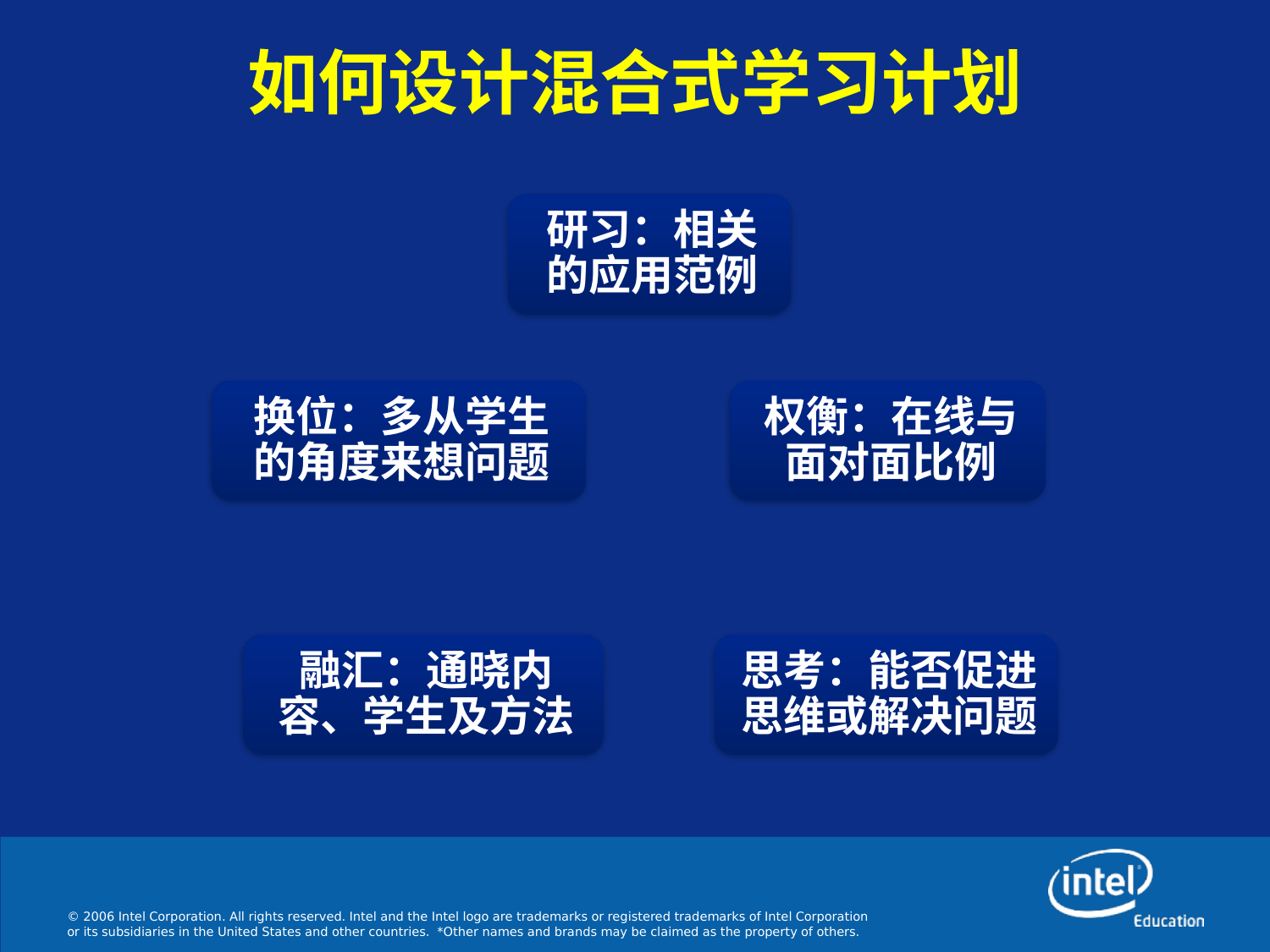

# 如何设计混合式学习计划
研习：相关的应用范例
权衡：在线与面对面比例
思考：能否促进思维或解决问题
融汇：通晓内容、学生及方法
换位：多从学生的角度来想问题